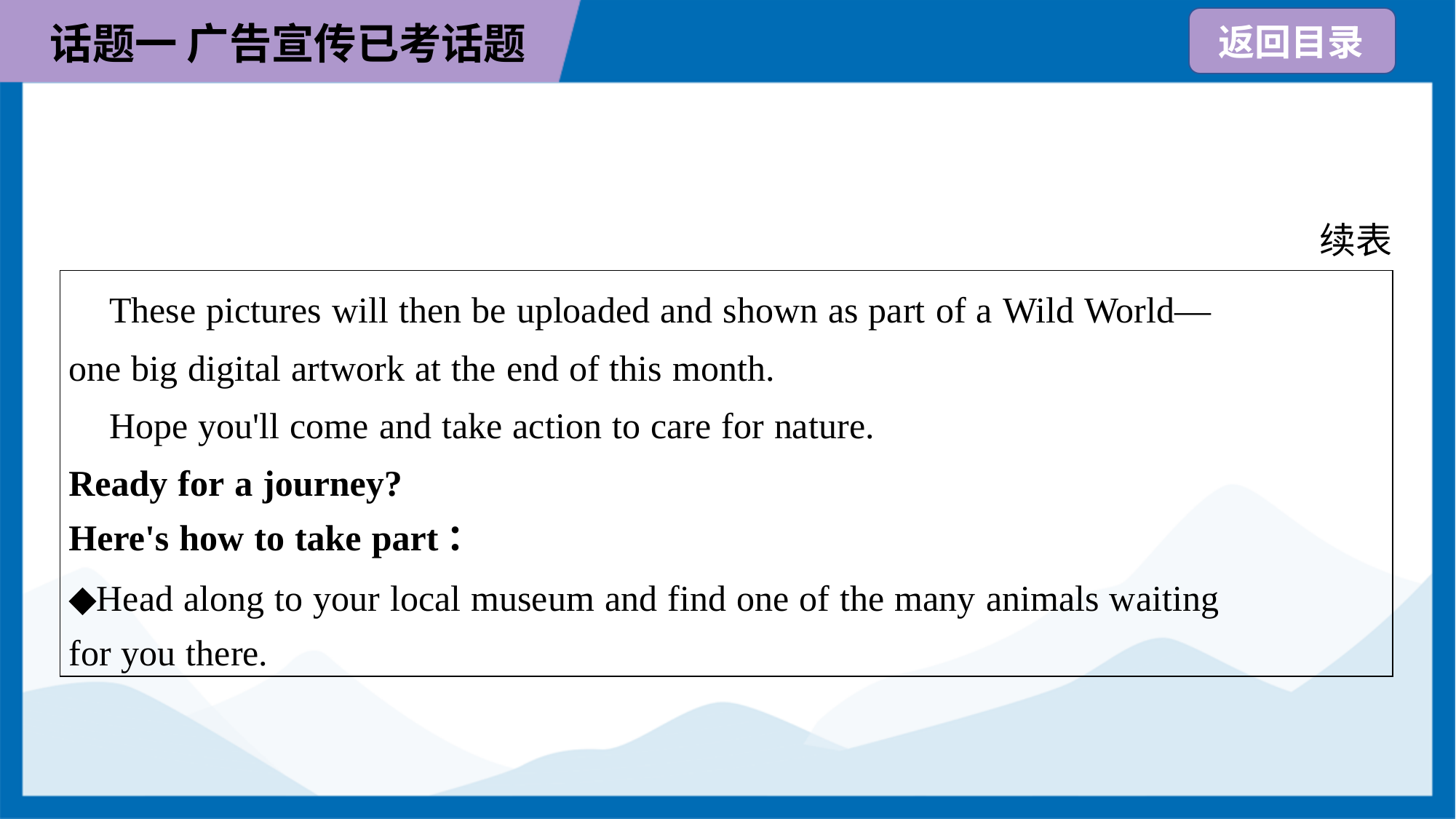

续表
| These pictures will then be uploaded and shown as part of a Wild World— one big digital artwork at the end of this month. Hope you'll come and take action to care for nature. Ready for a journey? Here's how to take part： ◆Head along to your local museum and find one of the many animals waiting for you there. |
| --- |